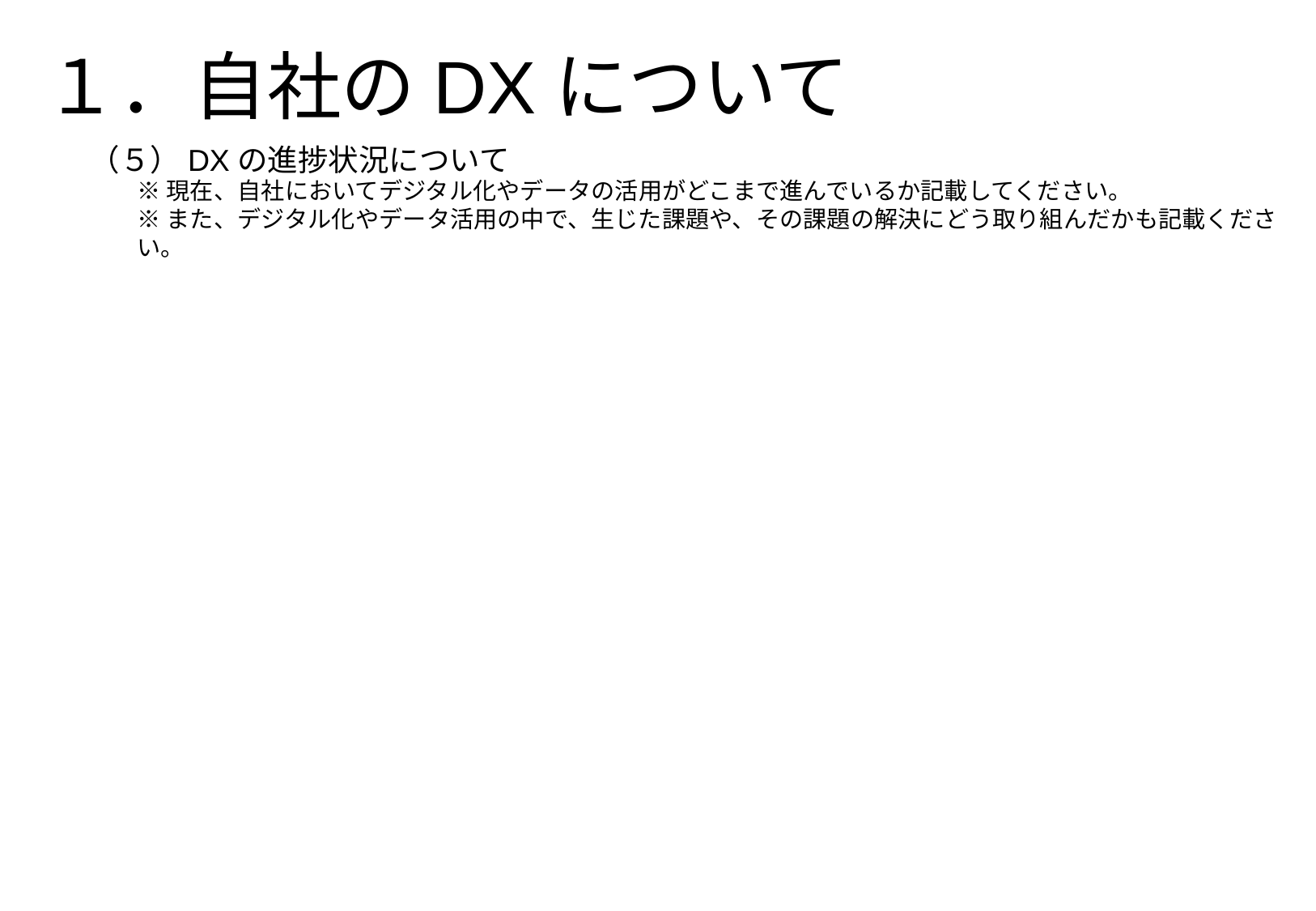

# １．自社のDXについて
（５）DXの進捗状況について
※現在、自社においてデジタル化やデータの活用がどこまで進んでいるか記載してください。
※また、デジタル化やデータ活用の中で、生じた課題や、その課題の解決にどう取り組んだかも記載ください。